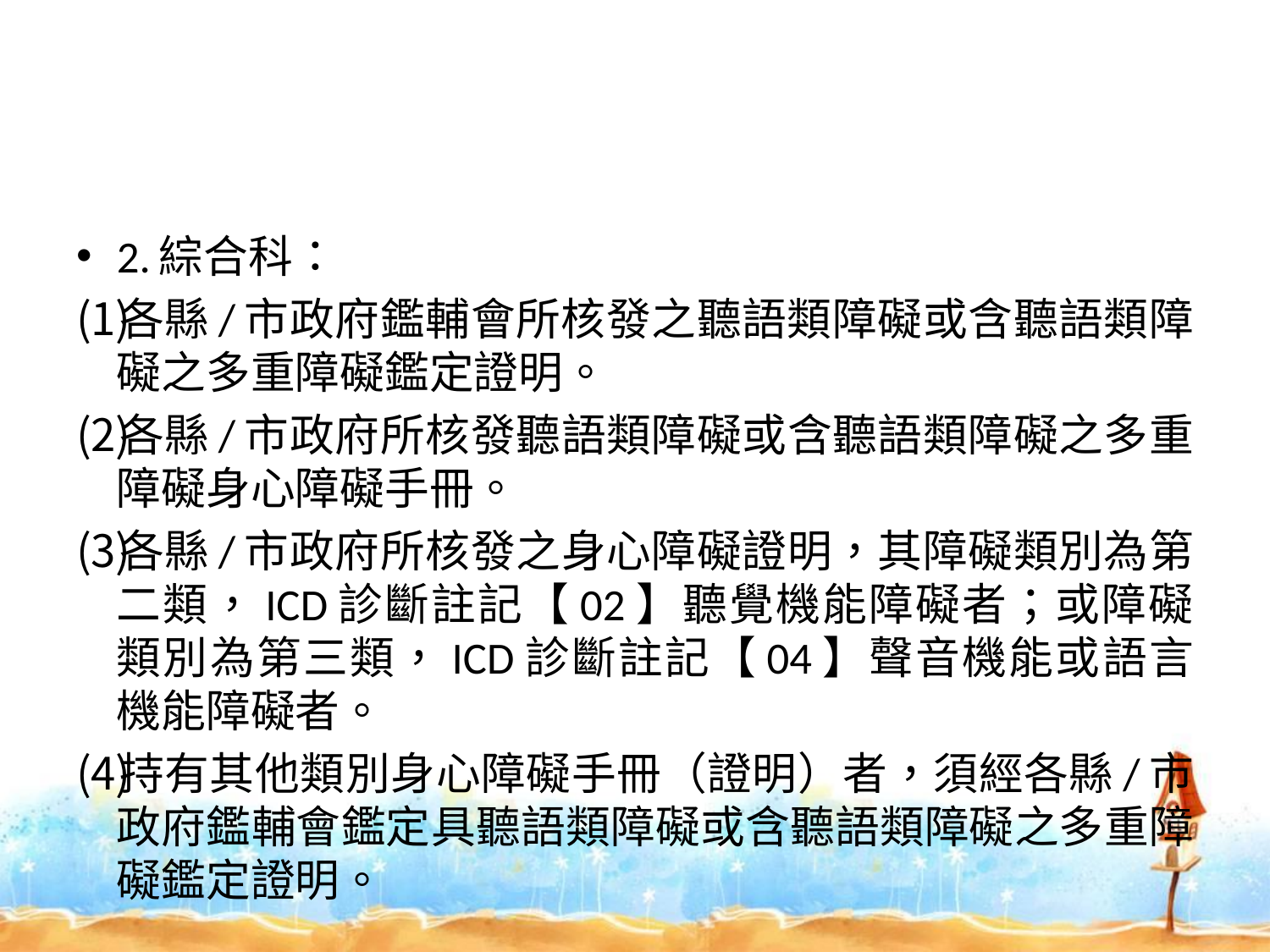

#
2.綜合科：
各縣/市政府鑑輔會所核發之聽語類障礙或含聽語類障礙之多重障礙鑑定證明。
各縣/市政府所核發聽語類障礙或含聽語類障礙之多重障礙身心障礙手冊。
各縣/市政府所核發之身心障礙證明，其障礙類別為第二類，ICD診斷註記【02】聽覺機能障礙者；或障礙類別為第三類，ICD診斷註記【04】聲音機能或語言機能障礙者。
持有其他類別身心障礙手冊（證明）者，須經各縣/市政府鑑輔會鑑定具聽語類障礙或含聽語類障礙之多重障礙鑑定證明。